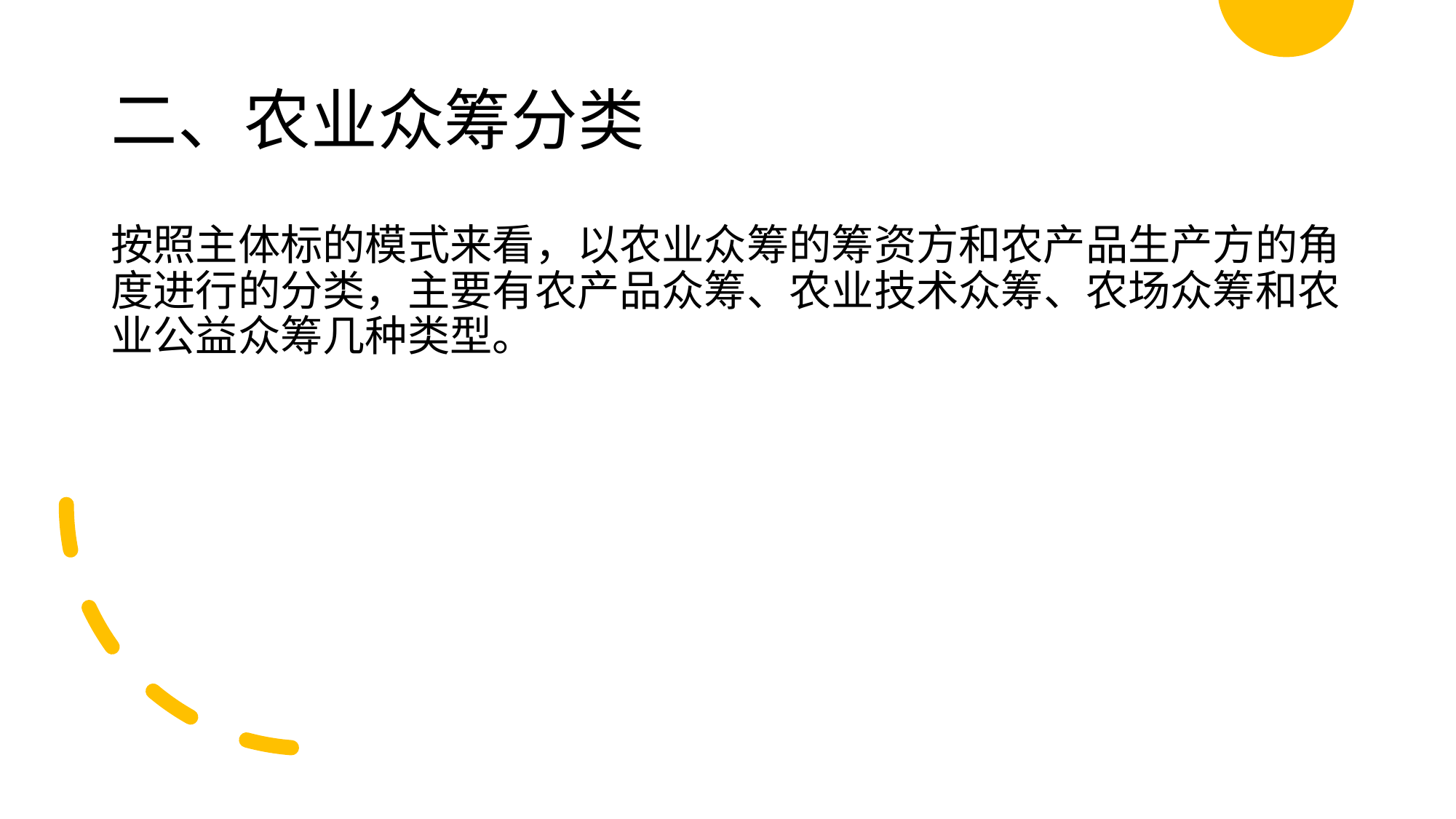

# 二、农业众筹分类
按照主体标的模式来看，以农业众筹的筹资方和农产品生产方的角度进行的分类，主要有农产品众筹、农业技术众筹、农场众筹和农业公益众筹几种类型。